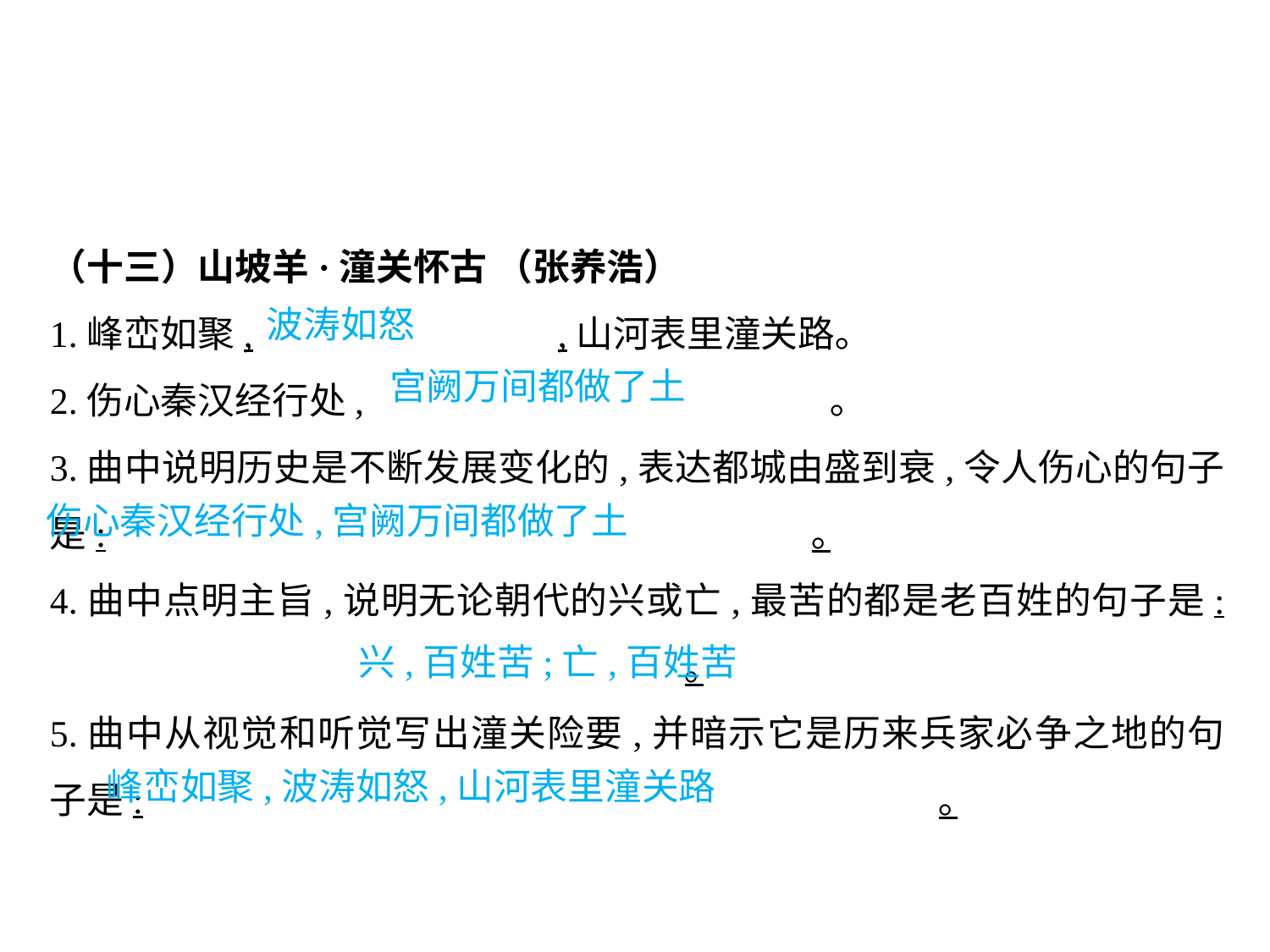

（十三）山坡羊·潼关怀古 （张养浩）
1.峰峦如聚,			,山河表里潼关路｡
2.伤心秦汉经行处,				 ｡
3.曲中说明历史是不断发展变化的,表达都城由盛到衰,令人伤心的句子是:						｡
4.曲中点明主旨,说明无论朝代的兴或亡,最苦的都是老百姓的句子是:					｡
5.曲中从视觉和听觉写出潼关险要,并暗示它是历来兵家必争之地的句子是:							｡
波涛如怒
宫阙万间都做了土
伤心秦汉经行处,宫阙万间都做了土
											     兴,百姓苦;亡,百姓苦
峰峦如聚,波涛如怒,山河表里潼关路